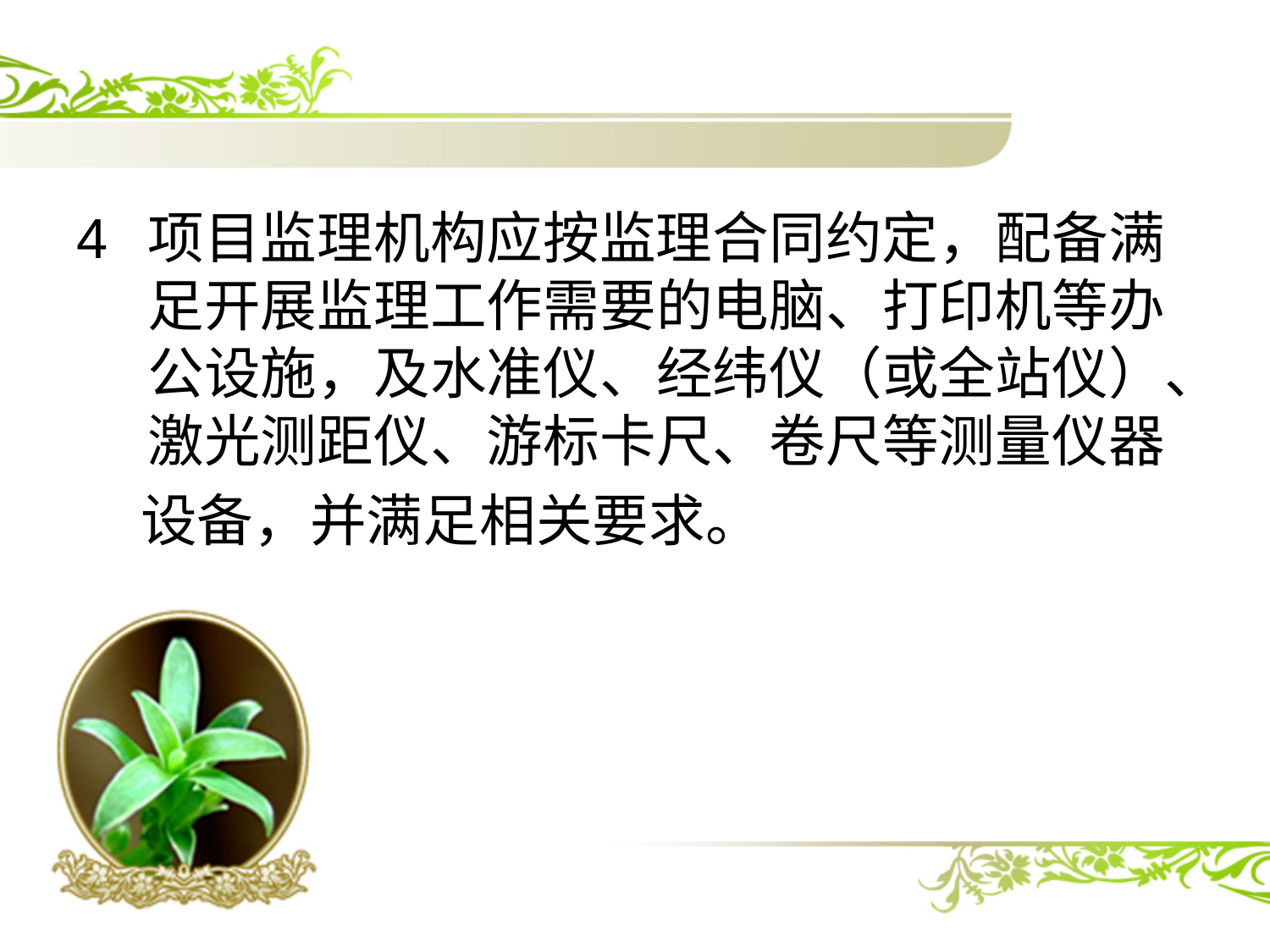

#
项目监理机构应按监理合同约定，配备满足开展监理工作需要的电脑、打印机等办公设施，及水准仪、经纬仪（或全站仪）、激光测距仪、游标卡尺、卷尺等测量仪器
    设备，并满足相关要求。